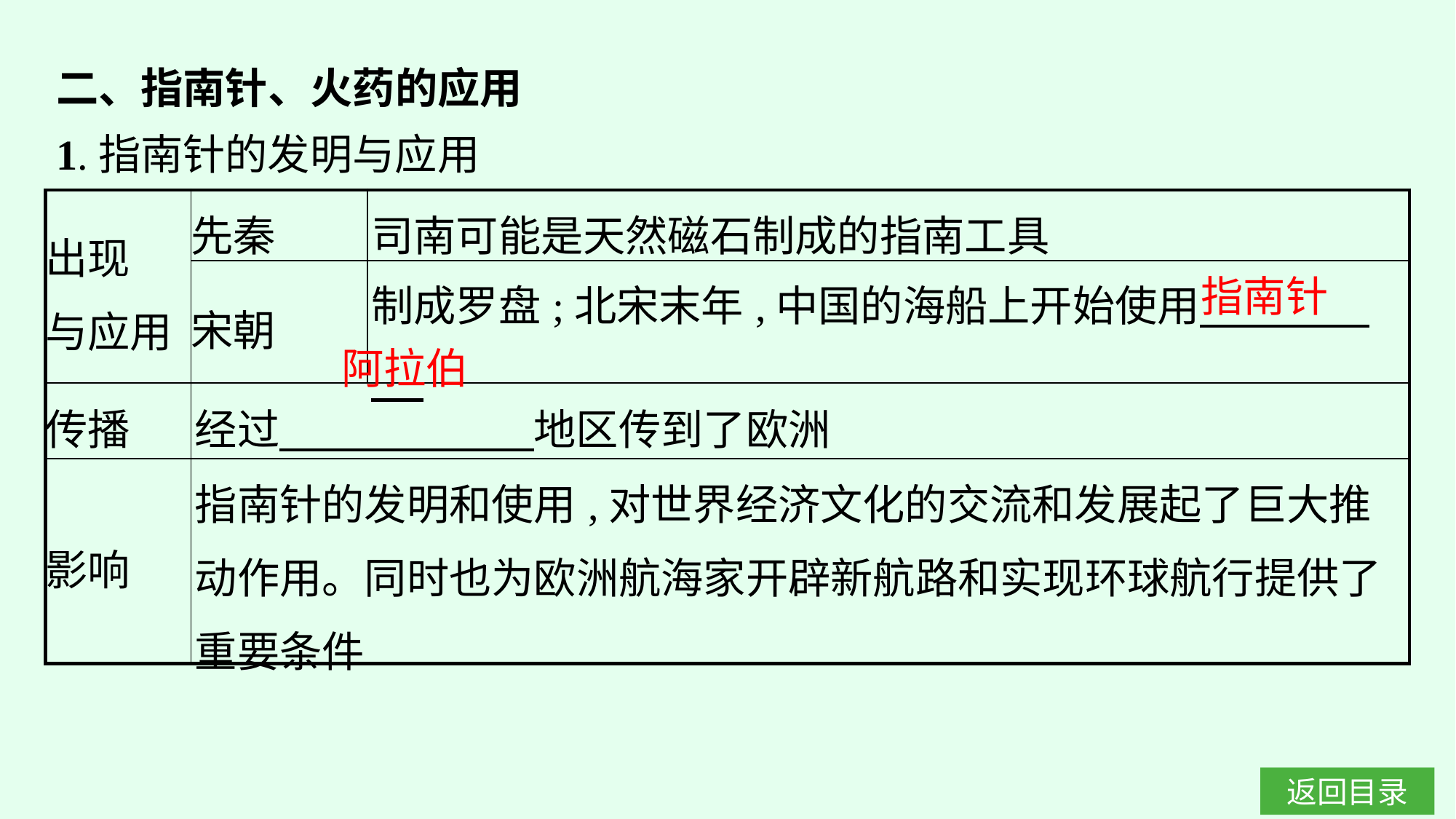

二、指南针、火药的应用
1.指南针的发明与应用
| 出现 与应用 | 先秦 | 司南可能是天然磁石制成的指南工具 |
| --- | --- | --- |
|  | 宋朝 | 制成罗盘;北宋末年,中国的海船上开始使用 |
| 传播 | 经过　　　　　　地区传到了欧洲 |  |
| 影响 | 指南针的发明和使用,对世界经济文化的交流和发展起了巨大推动作用。同时也为欧洲航海家开辟新航路和实现环球航行提供了重要条件 |  |
指南针
阿拉伯